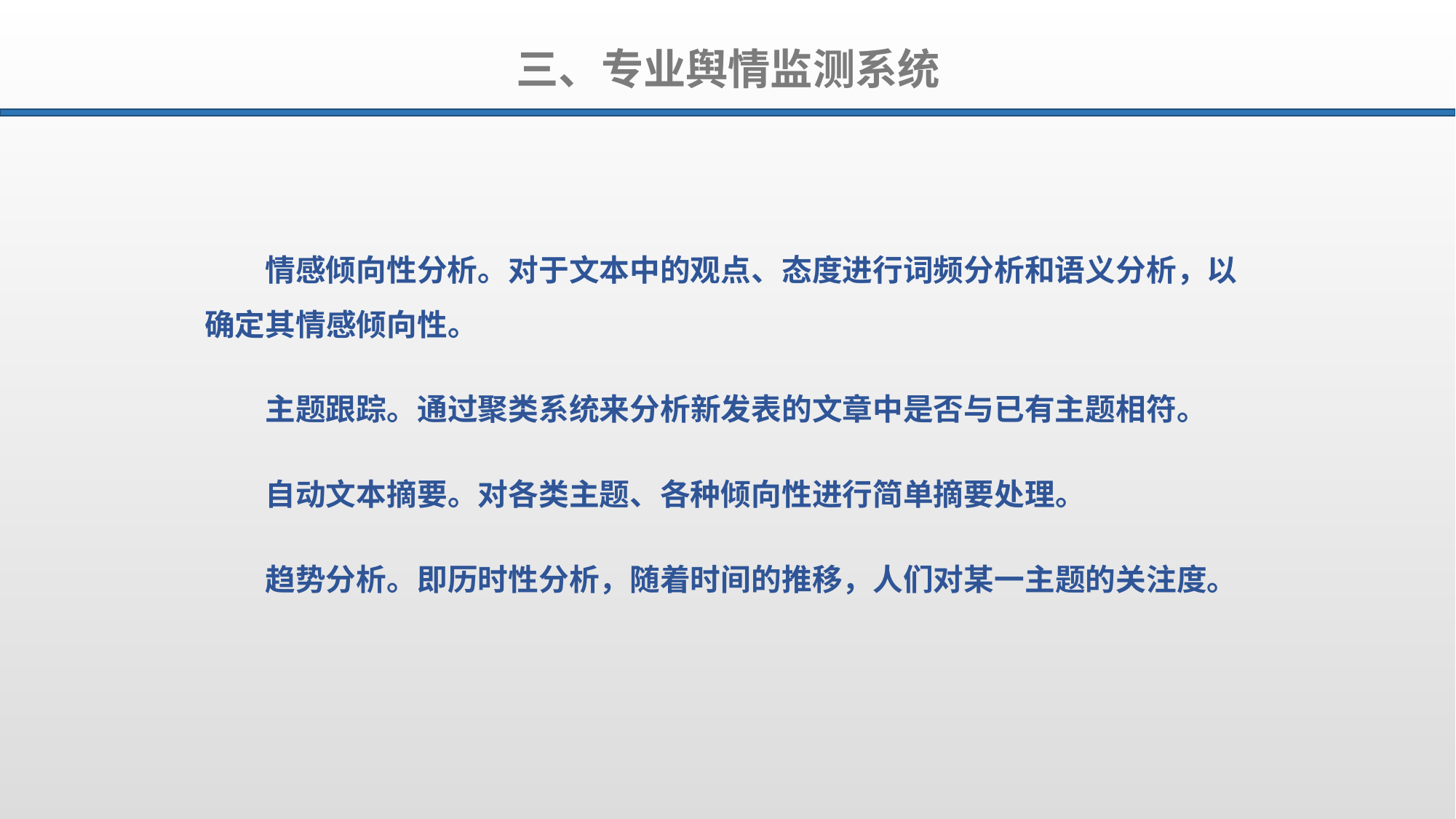

三、专业舆情监测系统

情感倾向性分析。对于文本中的观点、态度进行词频分析和语义分析，以确定其情感倾向性。
主题跟踪。通过聚类系统来分析新发表的文章中是否与已有主题相符。
自动文本摘要。对各类主题、各种倾向性进行简单摘要处理。
趋势分析。即历时性分析，随着时间的推移，人们对某一主题的关注度。